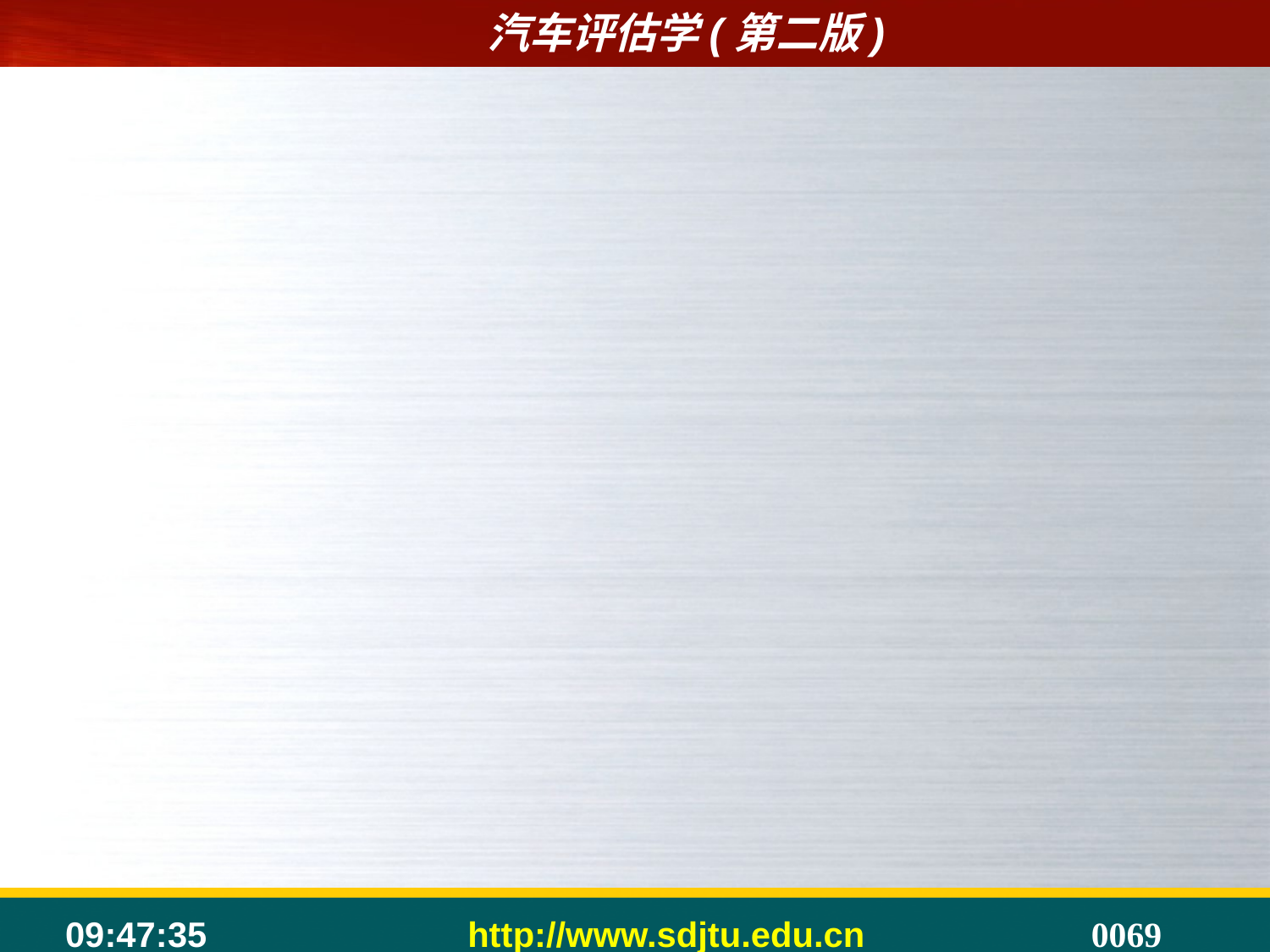

3.3.6汽车前照灯检测
	 1.机动车前照灯的技术要求
	GB7258-2004《机动车运行安全技术条件》。
	(1)前照灯远光光束发光强度最小值要求。